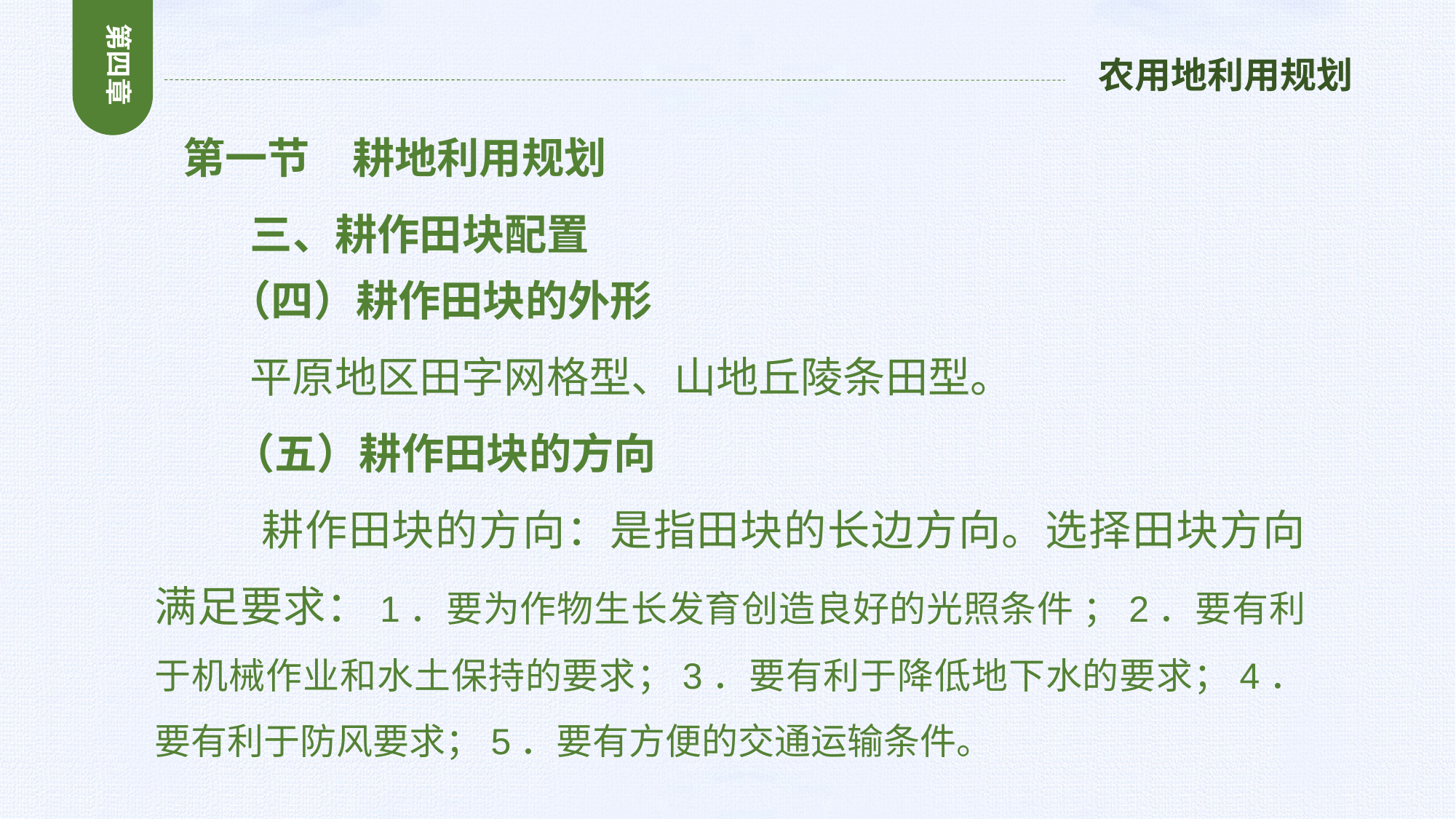

第四章
农用地利用规划

 第一节　耕地利用规划
        三、耕作田块配置
        （四）耕作田块的外形
         平原地区田字网格型、山地丘陵条田型。
       （五）耕作田块的方向
         耕作田块的方向：是指田块的长边方向。选择田块方向满足要求：1．要为作物生长发育创造良好的光照条件 ；2．要有利于机械作业和水土保持的要求；3．要有利于降低地下水的要求；4．要有利于防风要求；5．要有方便的交通运输条件。